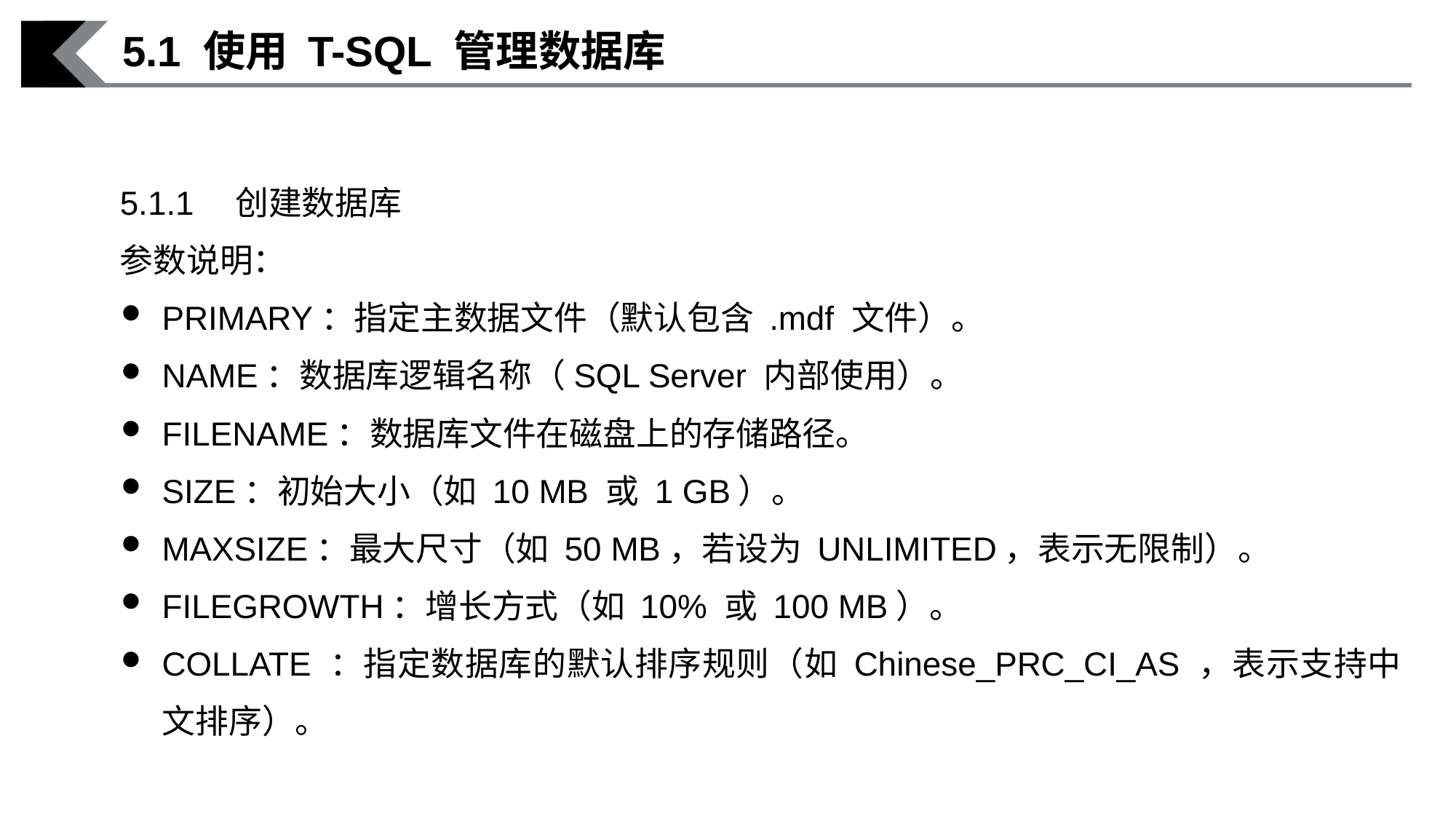

5.1 使用 T-SQL 管理数据库
5.1.1　创建数据库
参数说明：
PRIMARY：指定主数据文件（默认包含 .mdf 文件）。
NAME：数据库逻辑名称（SQL Server 内部使用）。
FILENAME：数据库文件在磁盘上的存储路径。
SIZE：初始大小（如 10 MB 或 1 GB）。
MAXSIZE：最大尺寸（如 50 MB，若设为 UNLIMITED，表示无限制）。
FILEGROWTH：增长方式（如 10% 或 100 MB）。
COLLATE ：指定数据库的默认排序规则（如 Chinese_PRC_CI_AS ，表示支持中文排序）。